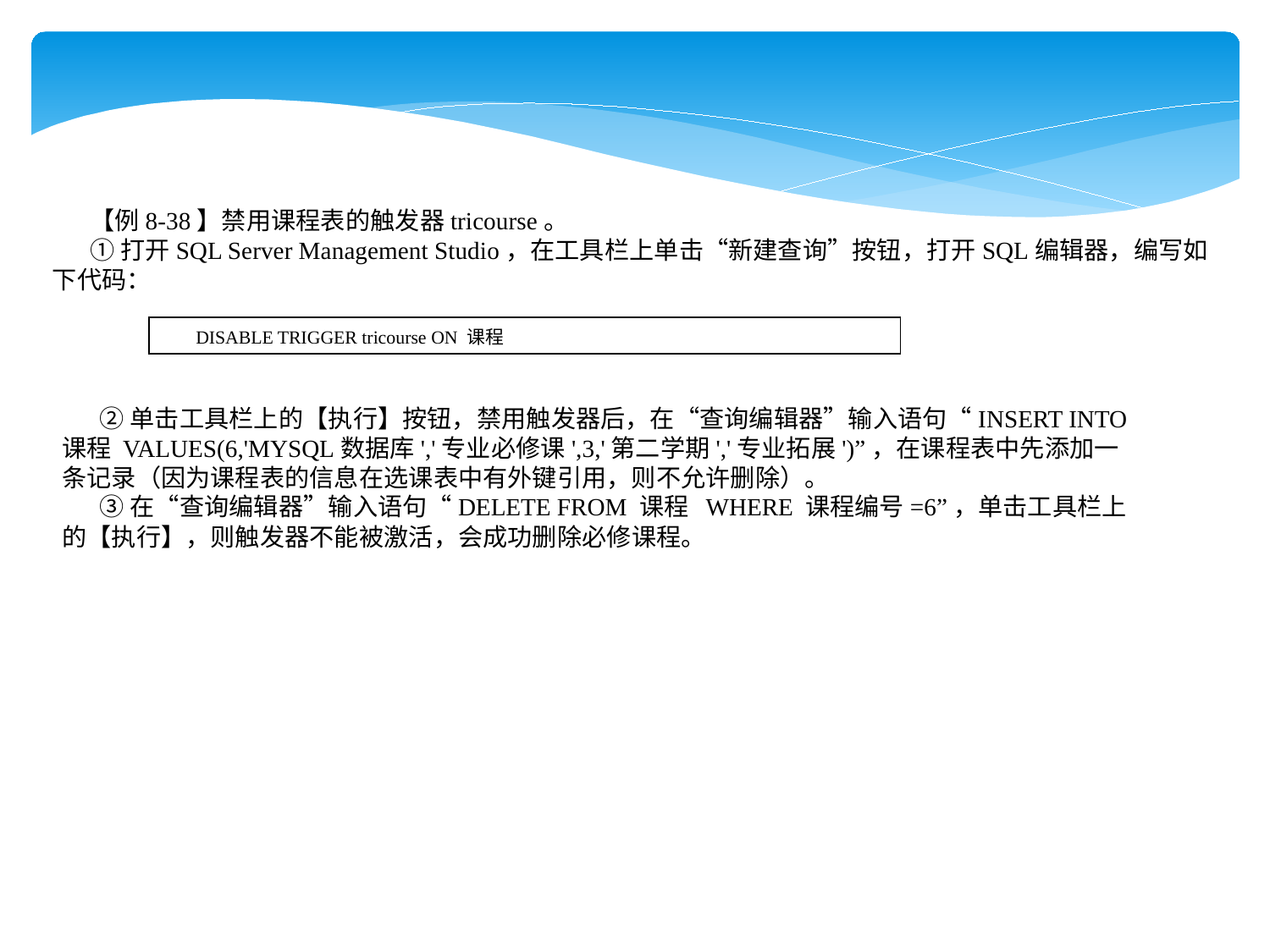

【例8-38】禁用课程表的触发器tricourse。
①打开SQL Server Management Studio，在工具栏上单击“新建查询”按钮，打开SQL编辑器，编写如下代码：
| DISABLE TRIGGER tricourse ON 课程 |
| --- |
②单击工具栏上的【执行】按钮，禁用触发器后，在“查询编辑器”输入语句“INSERT INTO 课程 VALUES(6,'MYSQL数据库','专业必修课',3,'第二学期','专业拓展')”，在课程表中先添加一条记录（因为课程表的信息在选课表中有外键引用，则不允许删除）。
③在“查询编辑器”输入语句“DELETE FROM 课程  WHERE 课程编号=6”，单击工具栏上的【执行】，则触发器不能被激活，会成功删除必修课程。